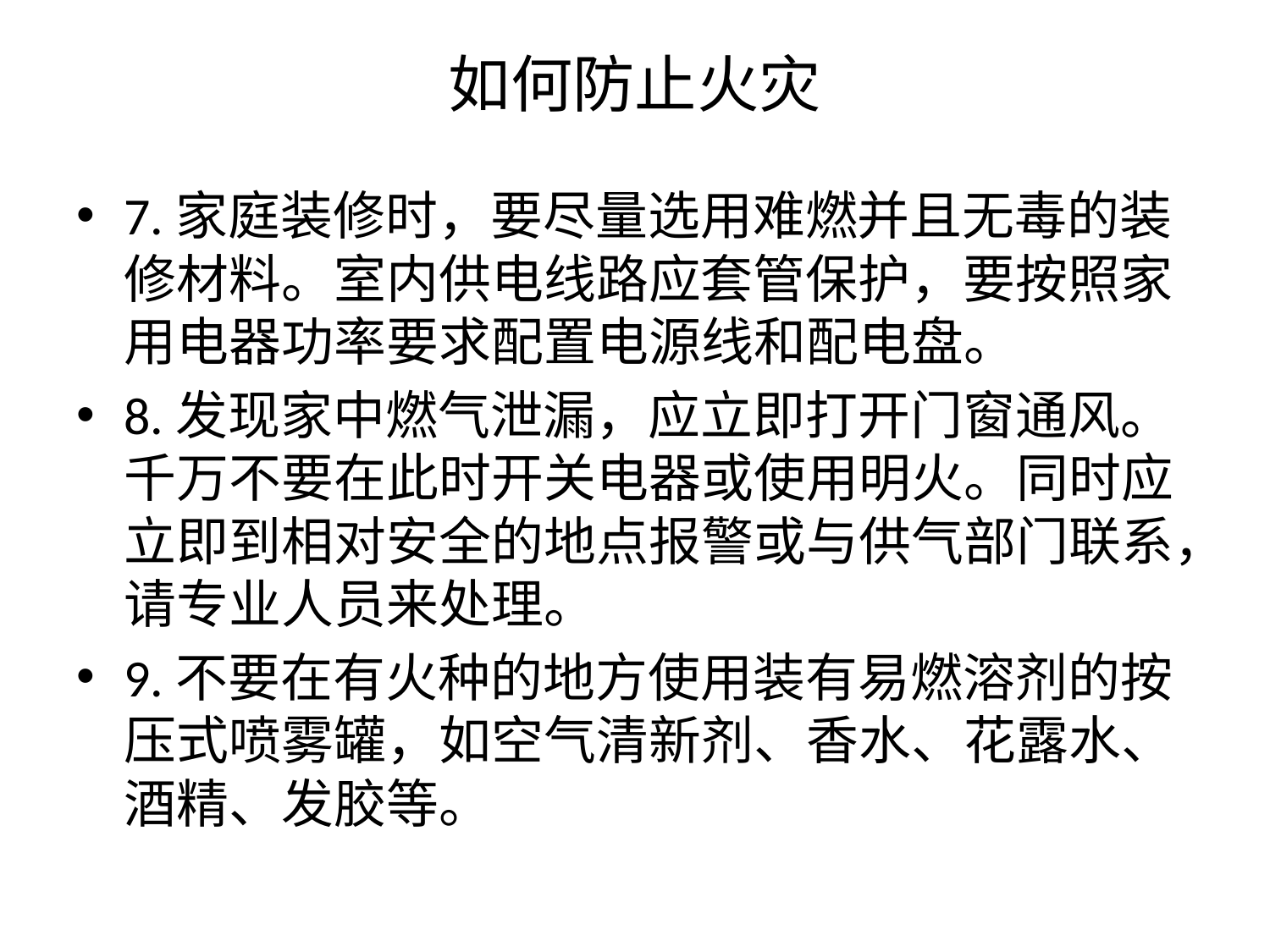

# 如何防止火灾
7.家庭装修时，要尽量选用难燃并且无毒的装修材料。室内供电线路应套管保护，要按照家用电器功率要求配置电源线和配电盘。
8.发现家中燃气泄漏，应立即打开门窗通风。千万不要在此时开关电器或使用明火。同时应立即到相对安全的地点报警或与供气部门联系，请专业人员来处理。
9.不要在有火种的地方使用装有易燃溶剂的按压式喷雾罐，如空气清新剂、香水、花露水、酒精、发胶等。